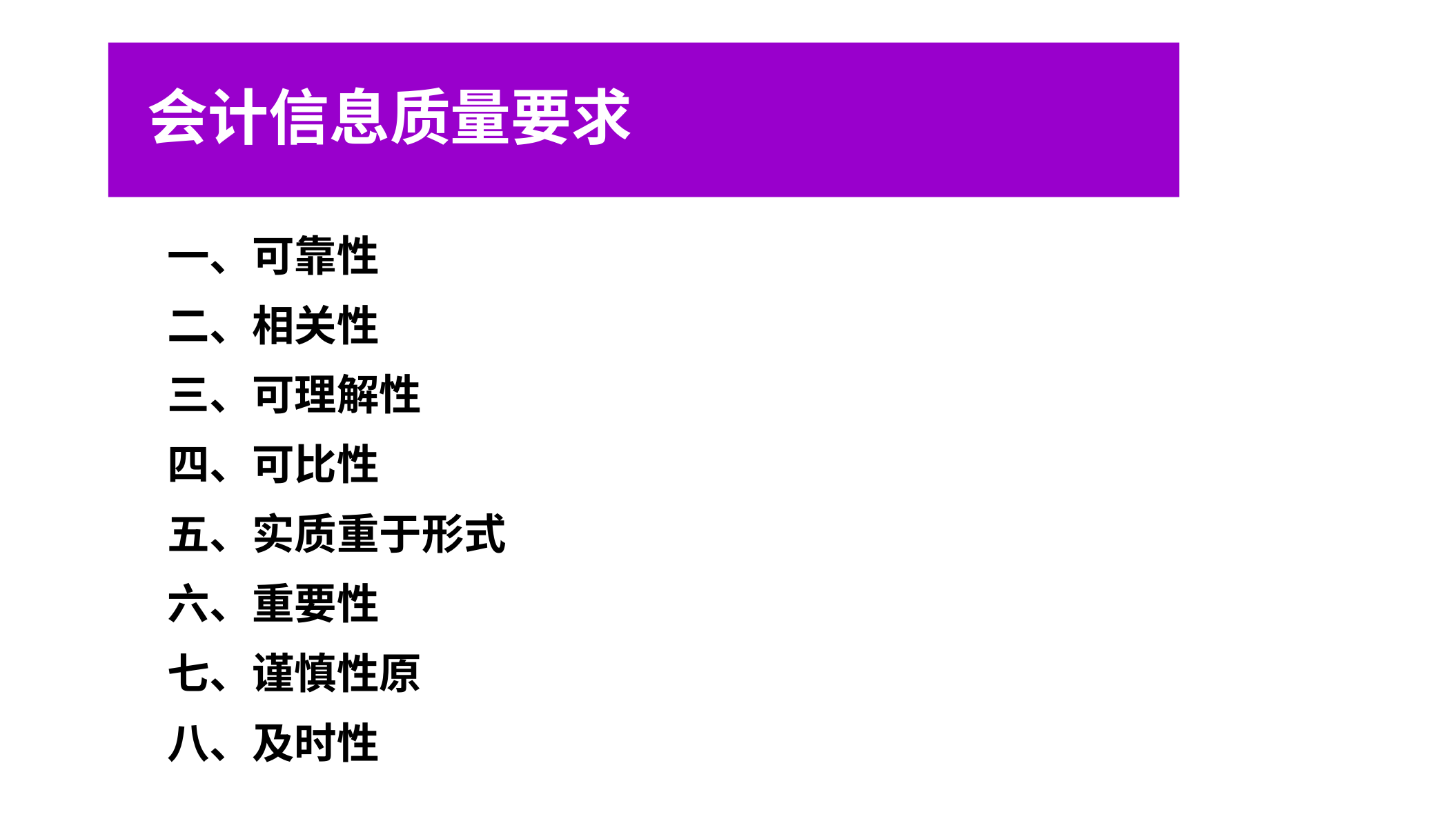

会计信息质量要求
一、可靠性
二、相关性
三、可理解性
四、可比性
五、实质重于形式
六、重要性
七、谨慎性原
八、及时性